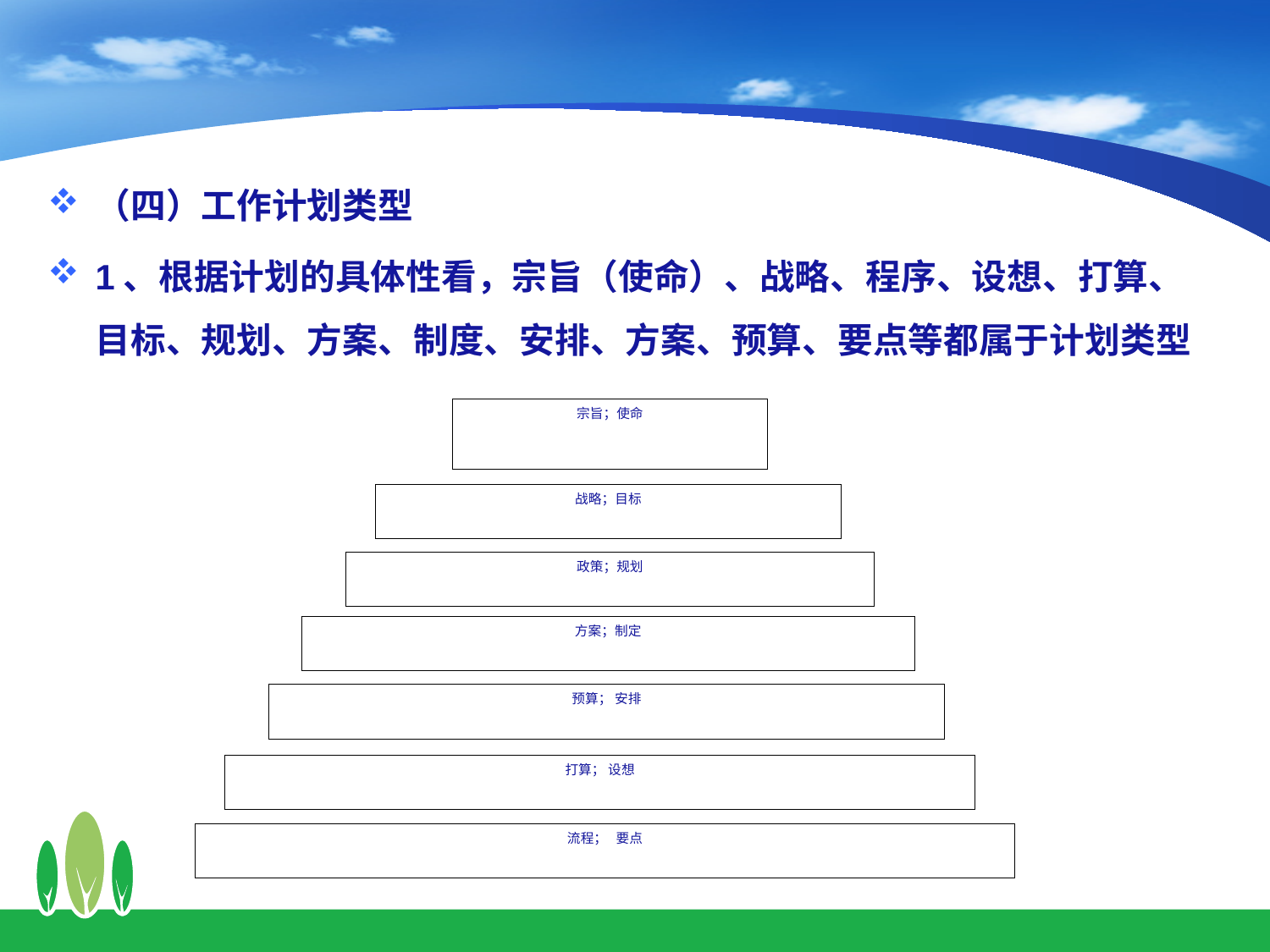

（四）工作计划类型
1、根据计划的具体性看，宗旨（使命）、战略、程序、设想、打算、目标、规划、方案、制度、安排、方案、预算、要点等都属于计划类型

宗旨；使命
战略；目标
政策；规划
方案；制定
预算； 安排
打算； 设想
流程；   要点
6